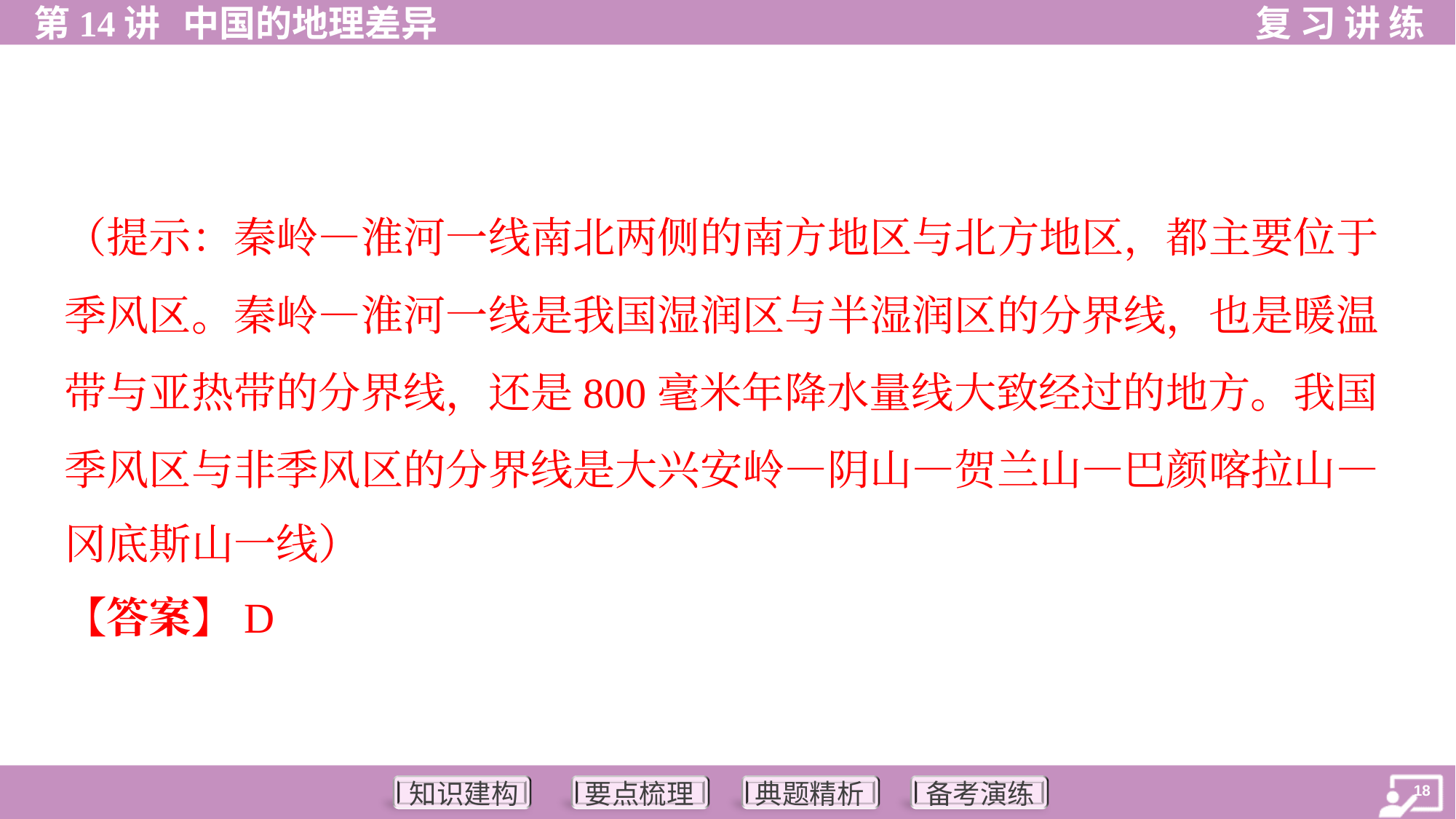

（提示：秦岭—淮河一线南北两侧的南方地区与北方地区，都主要位于
季风区。秦岭—淮河一线是我国湿润区与半湿润区的分界线，也是暖温
带与亚热带的分界线，还是800毫米年降水量线大致经过的地方。我国
季风区与非季风区的分界线是大兴安岭—阴山—贺兰山—巴颜喀拉山—
冈底斯山一线）
【答案】D